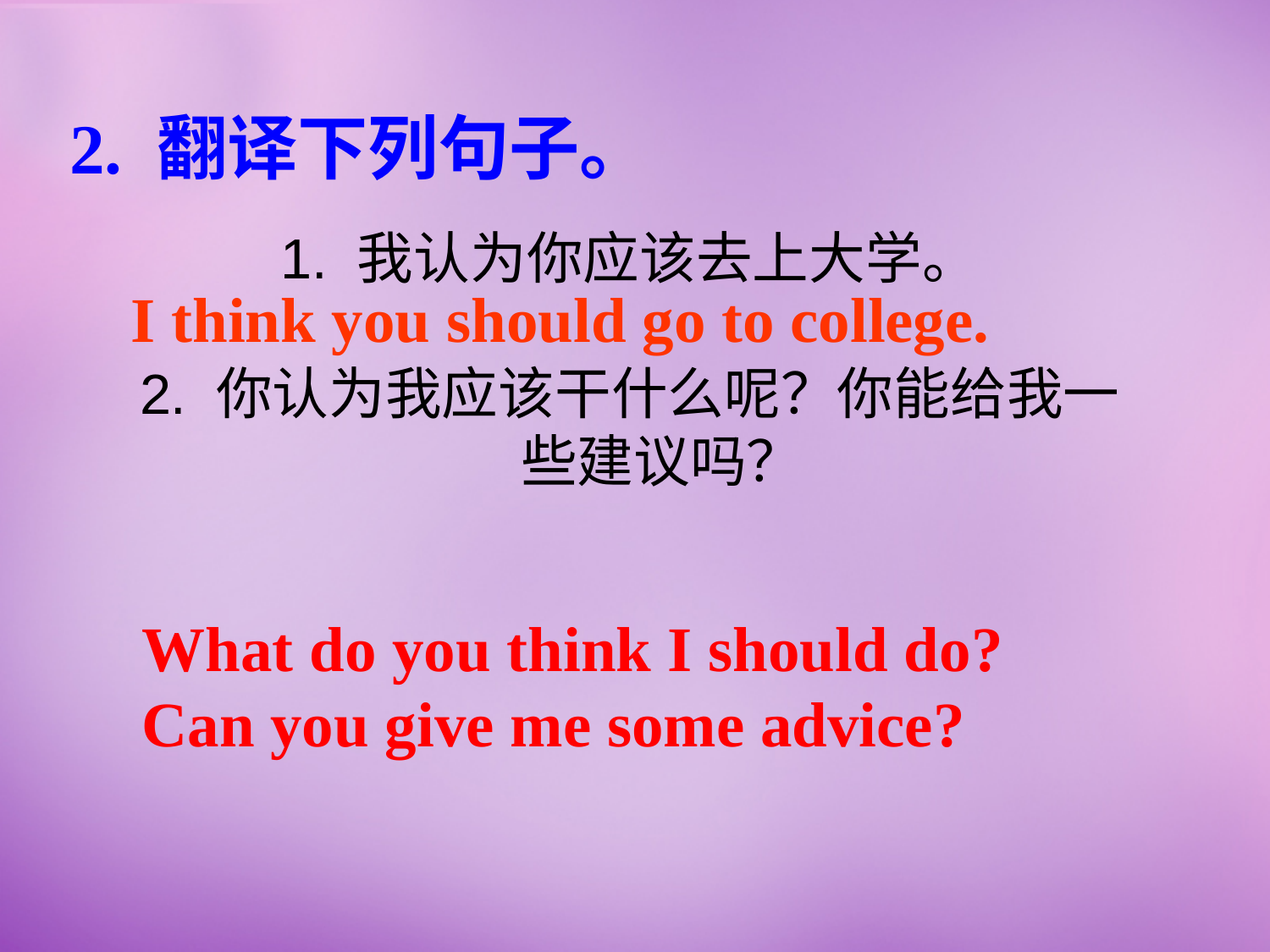

2. 翻译下列句子。
1. 我认为你应该去上大学。

2. 你认为我应该干什么呢？你能给我一
    些建议吗？
I think you should go to college.
What do you think I should do? Can you give me some advice?